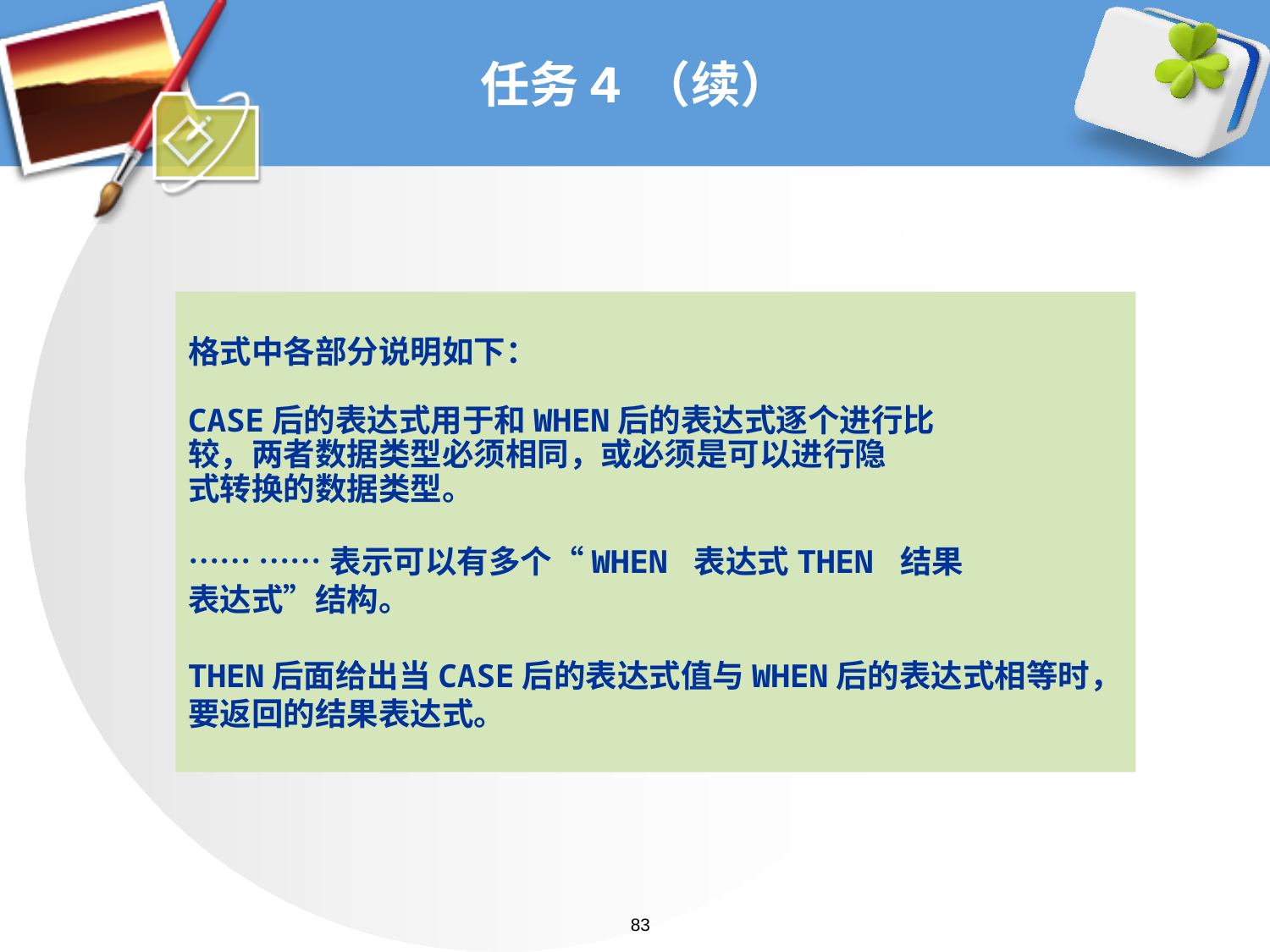

# 任务4 （续）

格式中各部分说明如下：

CASE后的表达式用于和WHEN后的表达式逐个进行比
较，两者数据类型必须相同，或必须是可以进行隐
式转换的数据类型。

…… ……表示可以有多个“WHEN 表达式THEN 结果
表达式”结构。

THEN后面给出当CASE后的表达式值与WHEN后的表达式相等时，要返回的结果表达式。

83